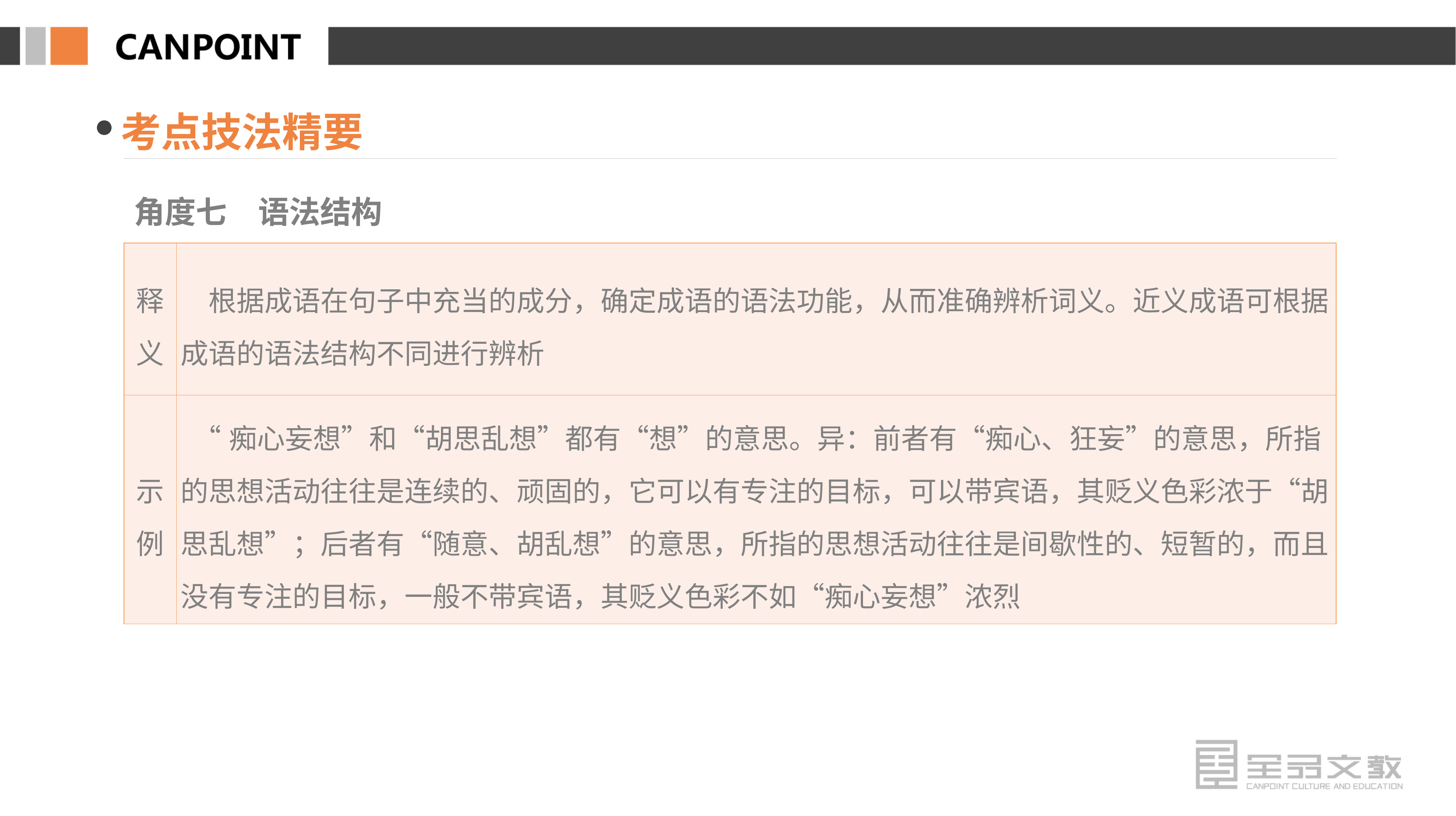

考点技法精要

角度七　语法结构
| 释义 | 根据成语在句子中充当的成分，确定成语的语法功能，从而准确辨析词义。近义成语可根据成语的语法结构不同进行辨析 |
| --- | --- |
| 示例 | “痴心妄想”和“胡思乱想”都有“想”的意思。异：前者有“痴心、狂妄”的意思，所指的思想活动往往是连续的、顽固的，它可以有专注的目标，可以带宾语，其贬义色彩浓于“胡思乱想”；后者有“随意、胡乱想”的意思，所指的思想活动往往是间歇性的、短暂的，而且没有专注的目标，一般不带宾语，其贬义色彩不如“痴心妄想”浓烈 |